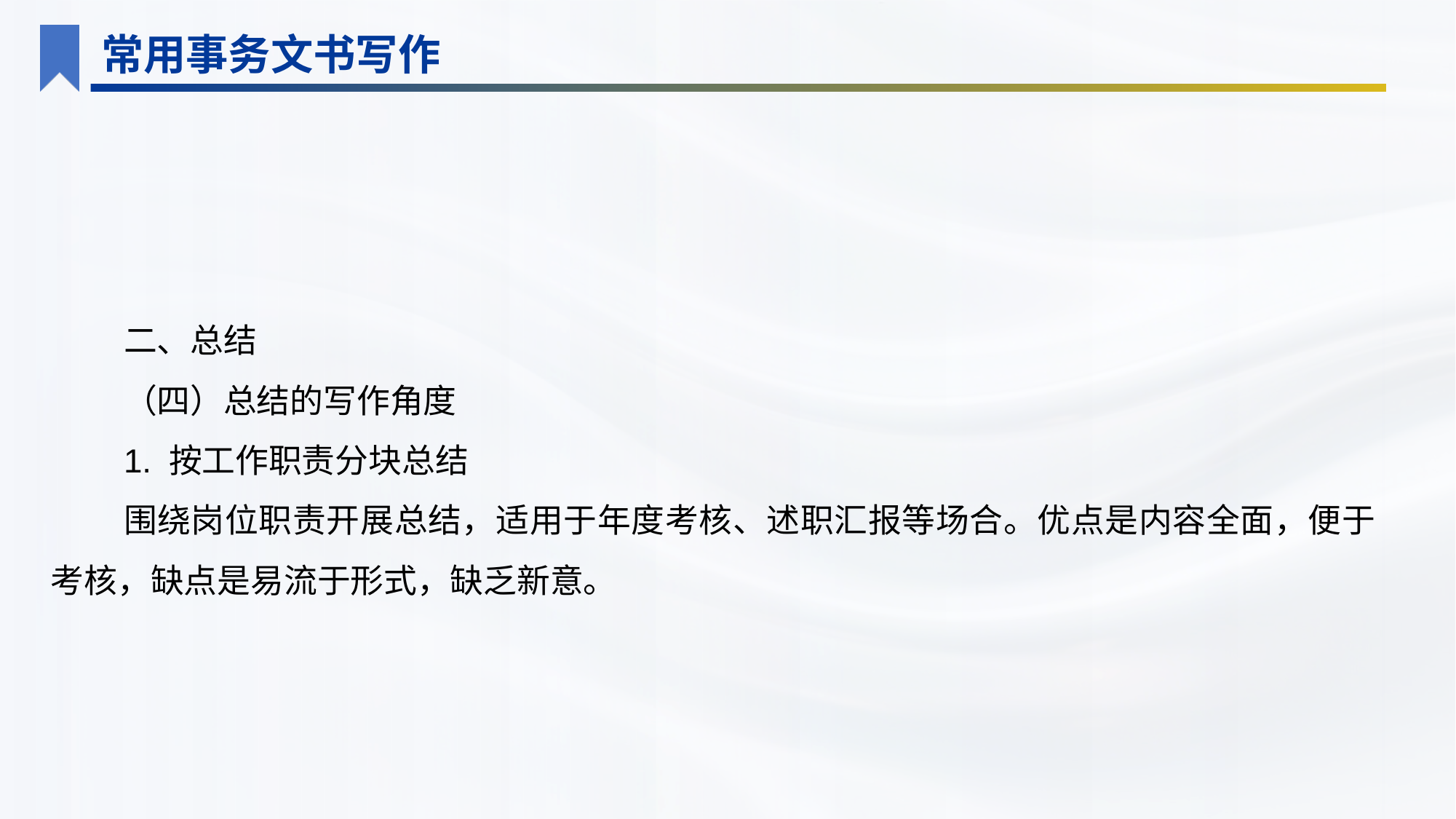

常用事务文书写作
二、总结
（四）总结的写作角度
1. 按工作职责分块总结
围绕岗位职责开展总结，适用于年度考核、述职汇报等场合。优点是内容全面，便于考核，缺点是易流于形式，缺乏新意。